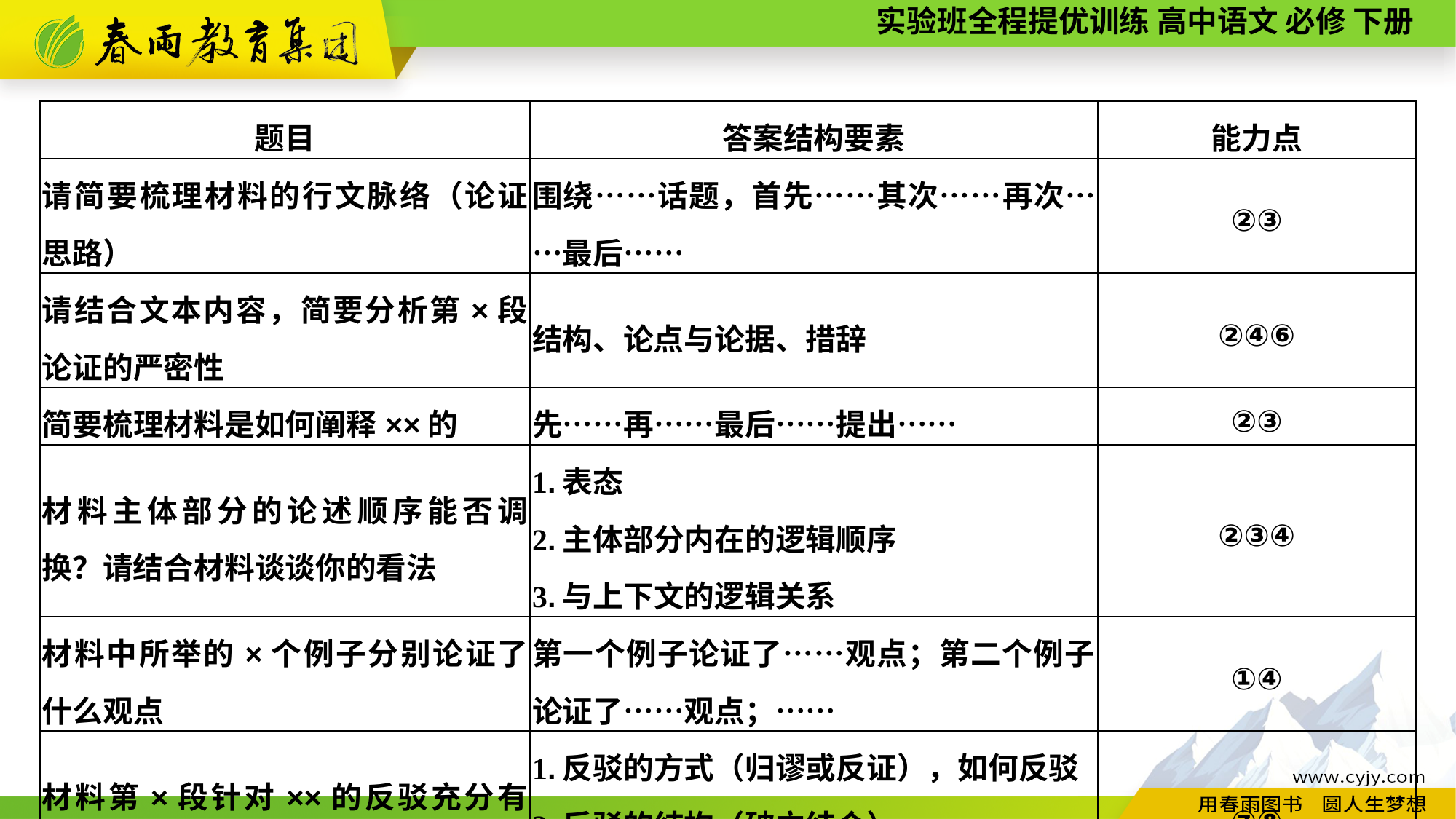

| 题目 | 答案结构要素 | 能力点 |
| --- | --- | --- |
| 请简要梳理材料的行文脉络（论证思路） | 围绕……话题，首先……其次……再次……最后…… | ②③ |
| 请结合文本内容，简要分析第×段论证的严密性 | 结构、论点与论据、措辞 | ②④⑥ |
| 简要梳理材料是如何阐释××的 | 先……再……最后……提出…… | ②③ |
| 材料主体部分的论述顺序能否调换？请结合材料谈谈你的看法 | 1.表态 2.主体部分内在的逻辑顺序 3.与上下文的逻辑关系 | ②③④ |
| 材料中所举的×个例子分别论证了什么观点 | 第一个例子论证了……观点；第二个例子论证了……观点；…… | ①④ |
| 材料第×段针对××的反驳充分有力。请结合材料简要说明 | 1.反驳的方式（归谬或反证），如何反驳 2.反驳的结构（破立结合） 3.用辩证思维阐明问题本质 | ⑦⑧ |